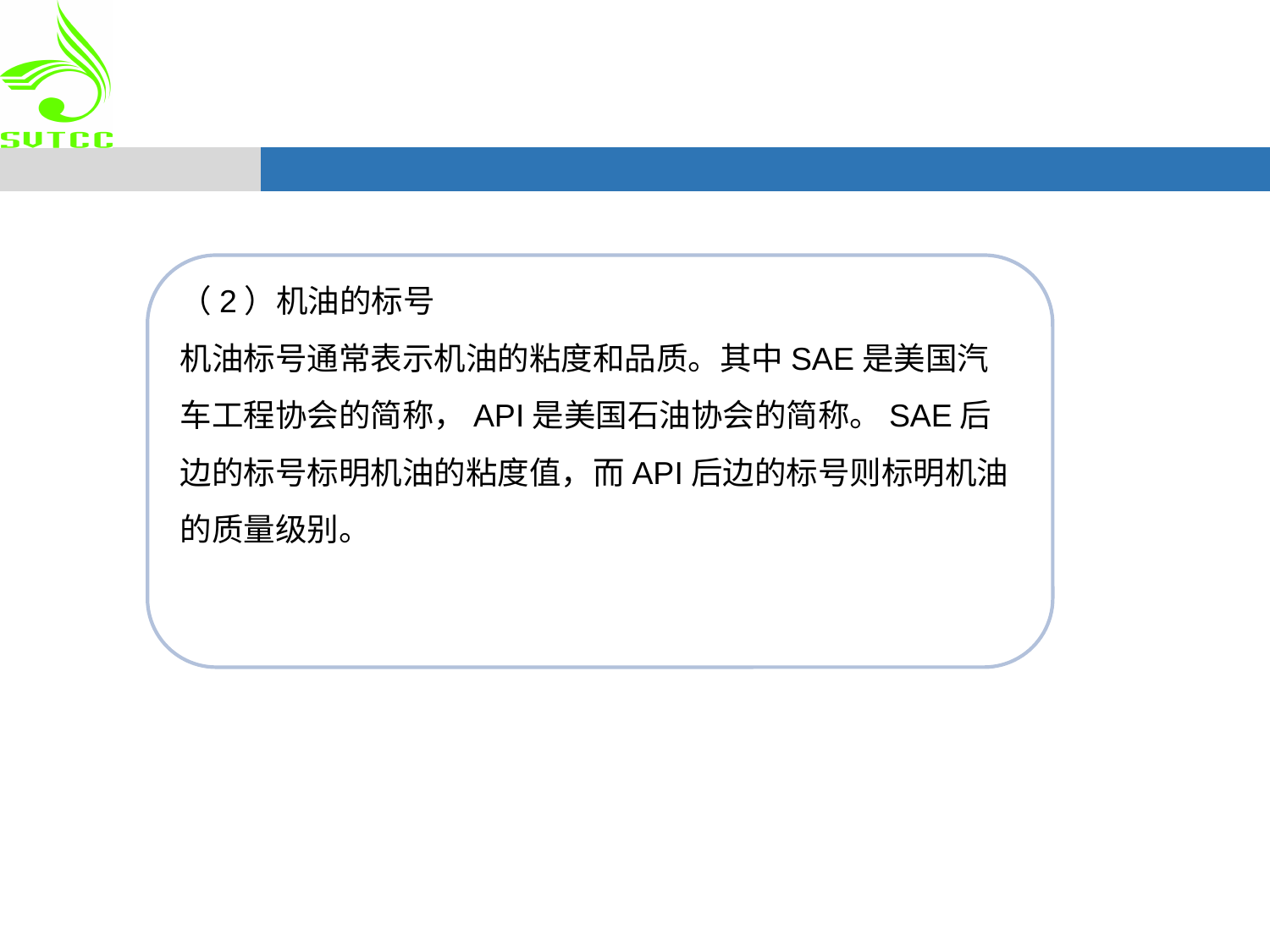

（2）机油的标号
机油标号通常表示机油的粘度和品质。其中SAE是美国汽车工程协会的简称，API是美国石油协会的简称。SAE后边的标号标明机油的粘度值，而API后边的标号则标明机油的质量级别。